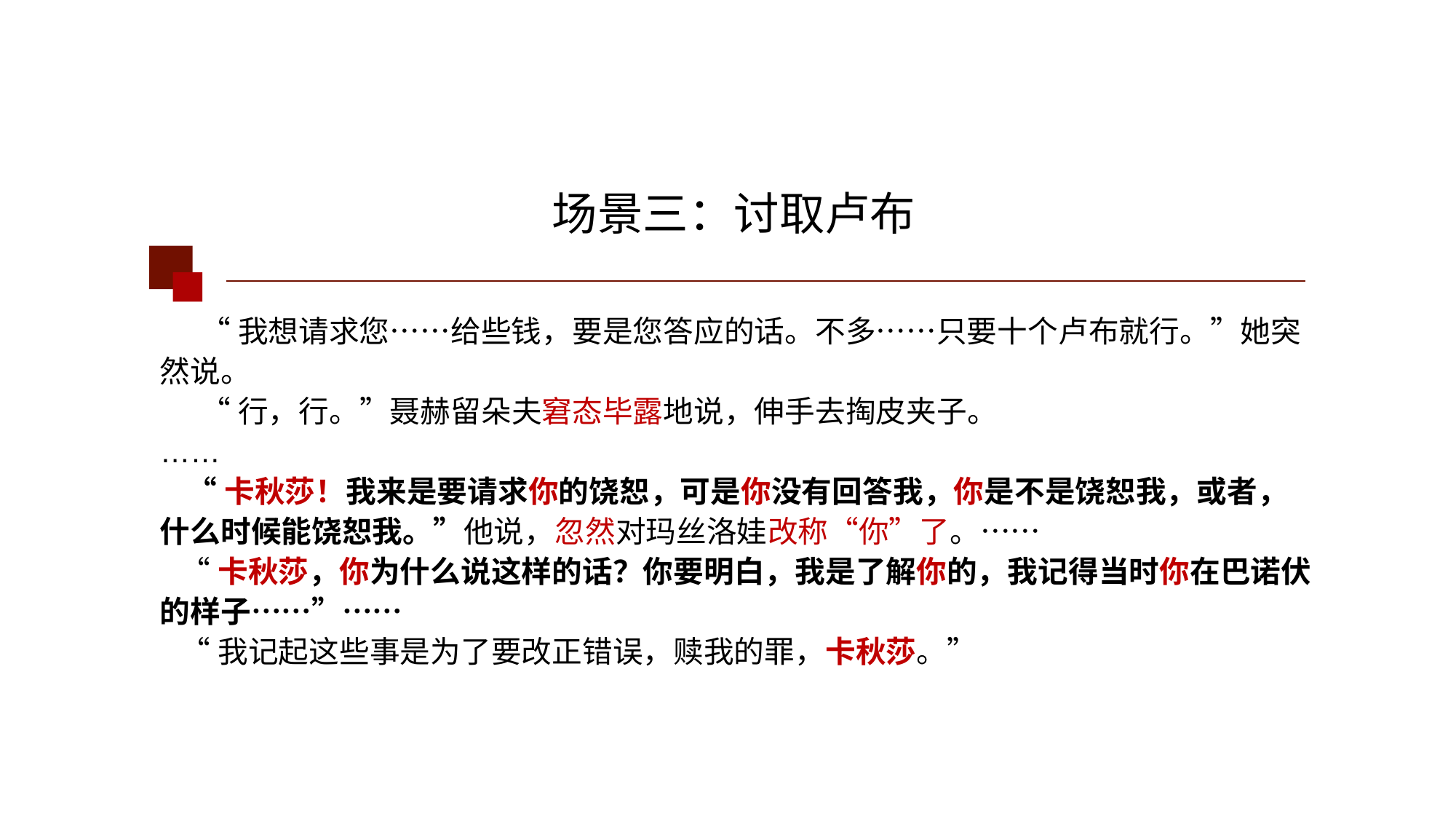

场景三：讨取卢布

      “我想请求您……给些钱，要是您答应的话。不多……只要十个卢布就行。”她突然说。
      “行，行。”聂赫留朵夫窘态毕露地说，伸手去掏皮夹子。
……
    “卡秋莎！我来是要请求你的饶恕，可是你没有回答我，你是不是饶恕我，或者，什么时候能饶恕我。”他说，忽然对玛丝洛娃改称“你”了。……
   “卡秋莎，你为什么说这样的话？你要明白，我是了解你的，我记得当时你在巴诺伏的样子……”……
   “我记起这些事是为了要改正错误，赎我的罪，卡秋莎。”